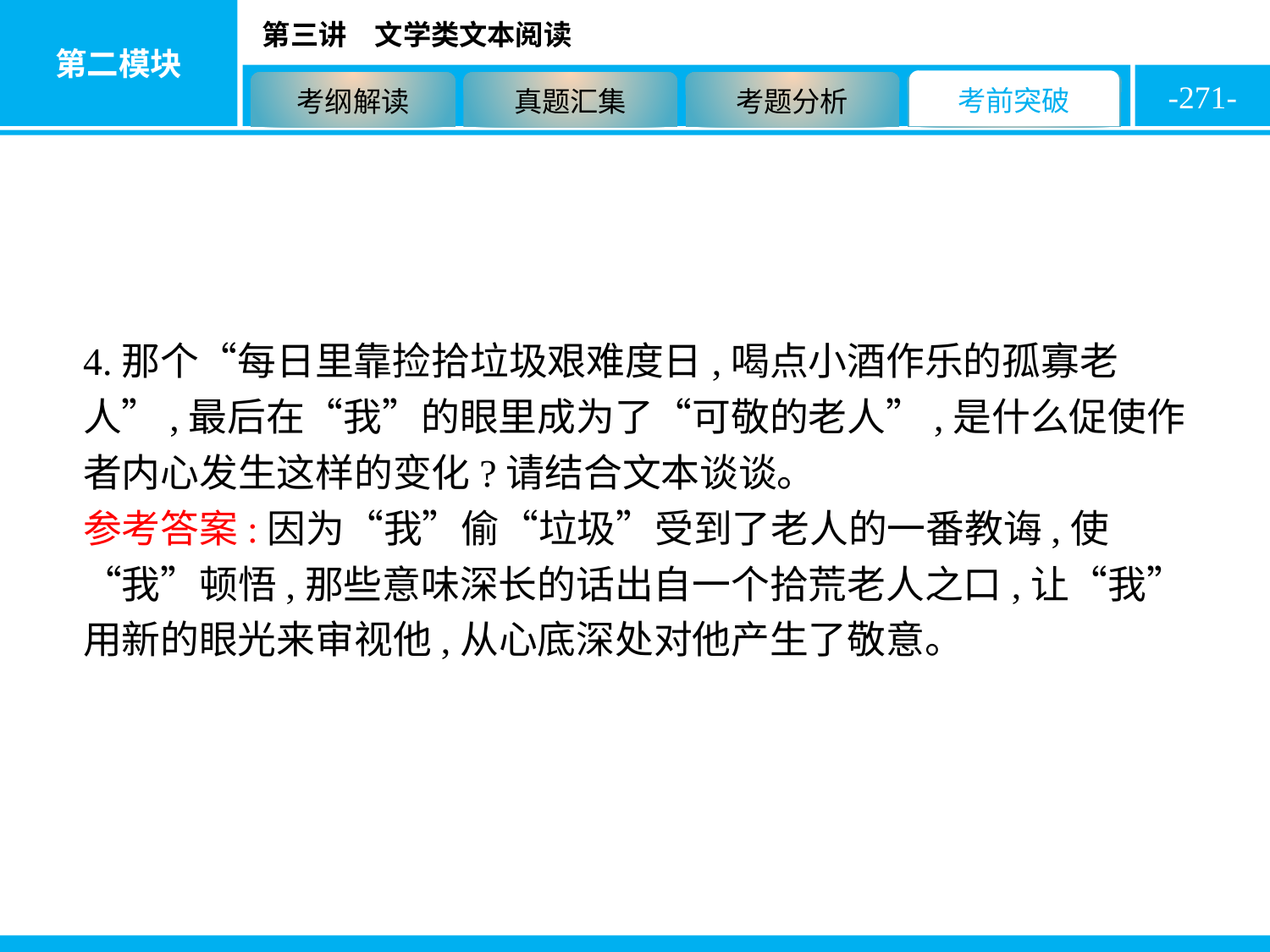

-271-
4.那个“每日里靠捡拾垃圾艰难度日,喝点小酒作乐的孤寡老人”,最后在“我”的眼里成为了“可敬的老人”,是什么促使作者内心发生这样的变化?请结合文本谈谈。
参考答案:因为“我”偷“垃圾”受到了老人的一番教诲,使“我”顿悟,那些意味深长的话出自一个拾荒老人之口,让“我”用新的眼光来审视他,从心底深处对他产生了敬意。